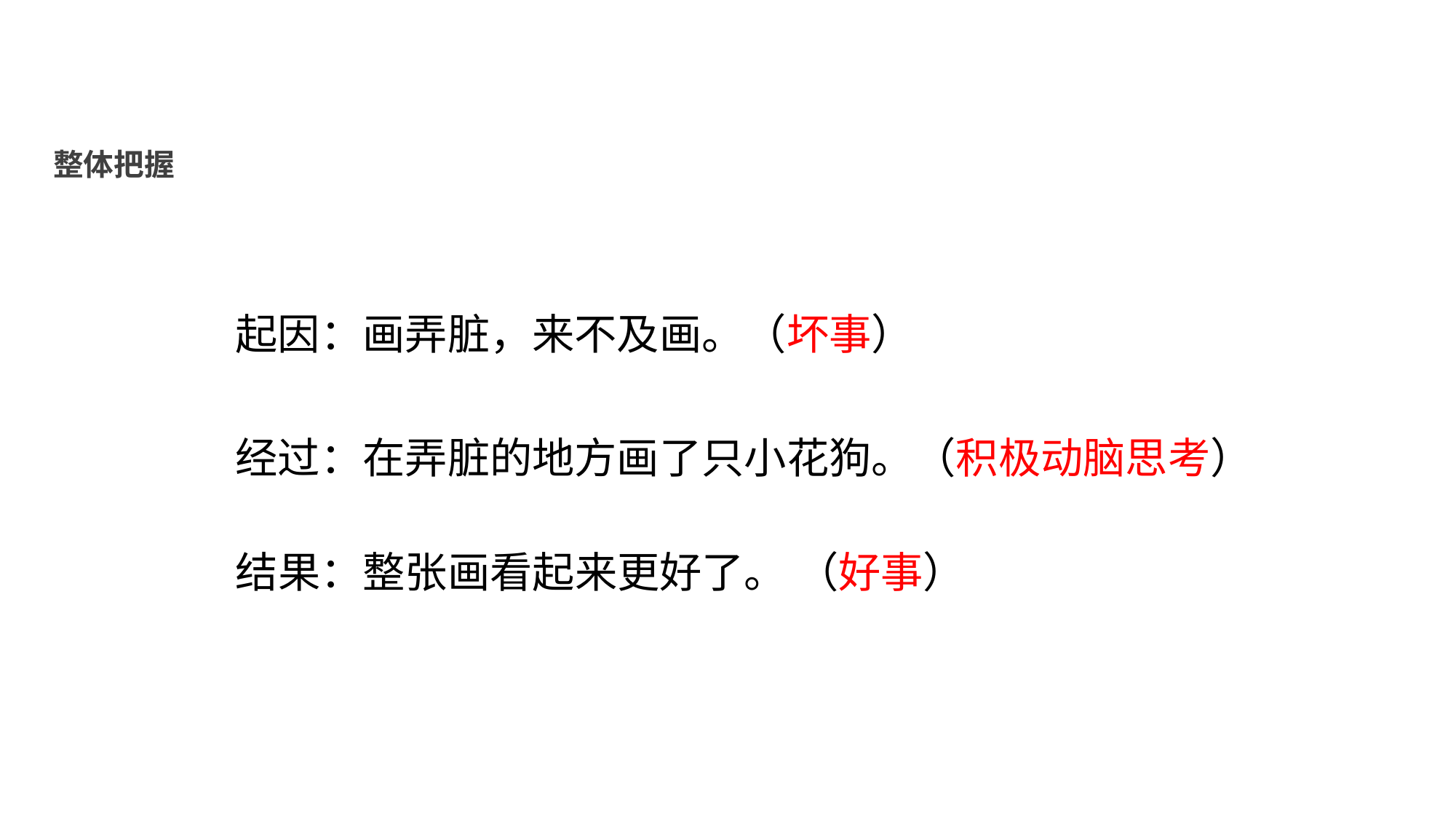

整体把握
起因：画弄脏，来不及画。（坏事）
经过：在弄脏的地方画了只小花狗。（积极动脑思考）
结果：整张画看起来更好了。 （好事）